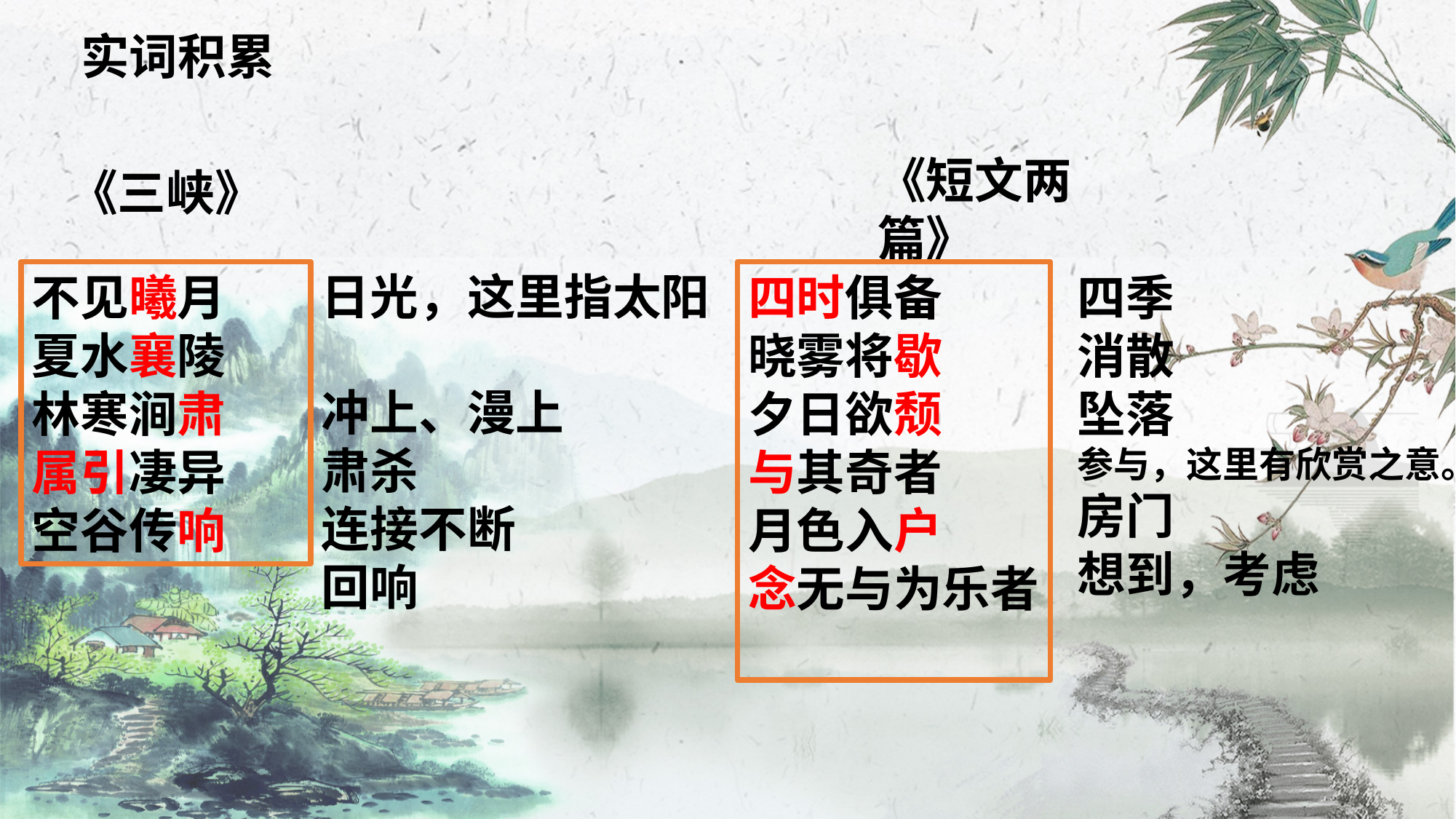

实词积累

日光，这里指太阳
冲上、漫上
肃杀
连接不断
回响

《短文两篇》
四时俱备
晓雾将歇
夕日欲颓
与其奇者
月色入户
念无与为乐者

《三峡》
不见曦月
夏水襄陵
林寒涧肃
属引凄异
空谷传响
四季
消散
坠落
参与，这里有欣赏之意。
房门
想到，考虑